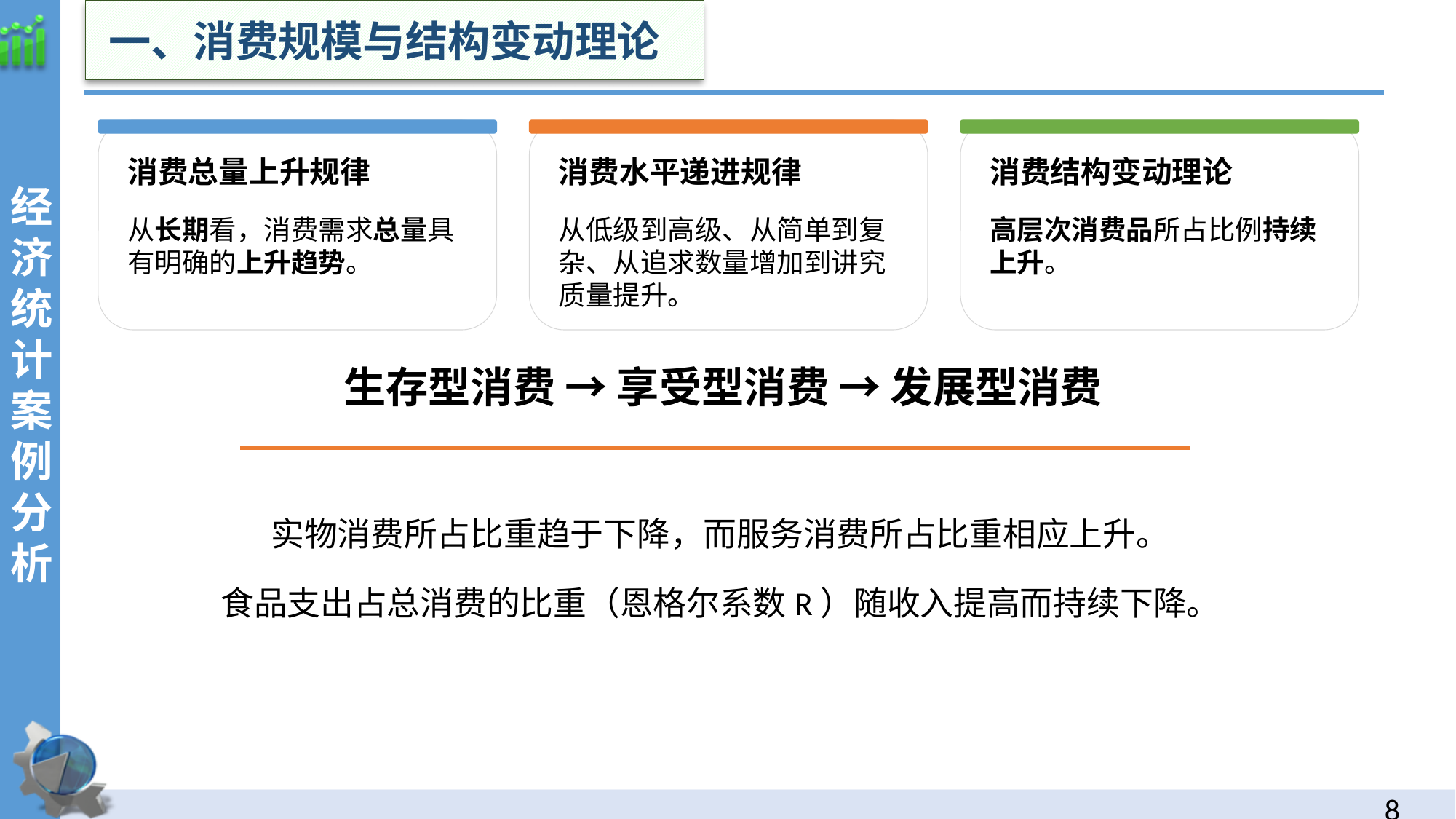

一、消费规模与结构变动理论

经济统计案例分析

消费总量上升规律
消费水平递进规律
消费结构变动理论
从长期看，消费需求总量具有明确的上升趋势。
从低级到高级、从简单到复杂、从追求数量增加到讲究质量提升。
高层次消费品所占比例持续上升。
生存型消费 → 享受型消费 → 发展型消费
实物消费所占比重趋于下降，而服务消费所占比重相应上升。
食品支出占总消费的比重（恩格尔系数R）随收入提高而持续下降。
8